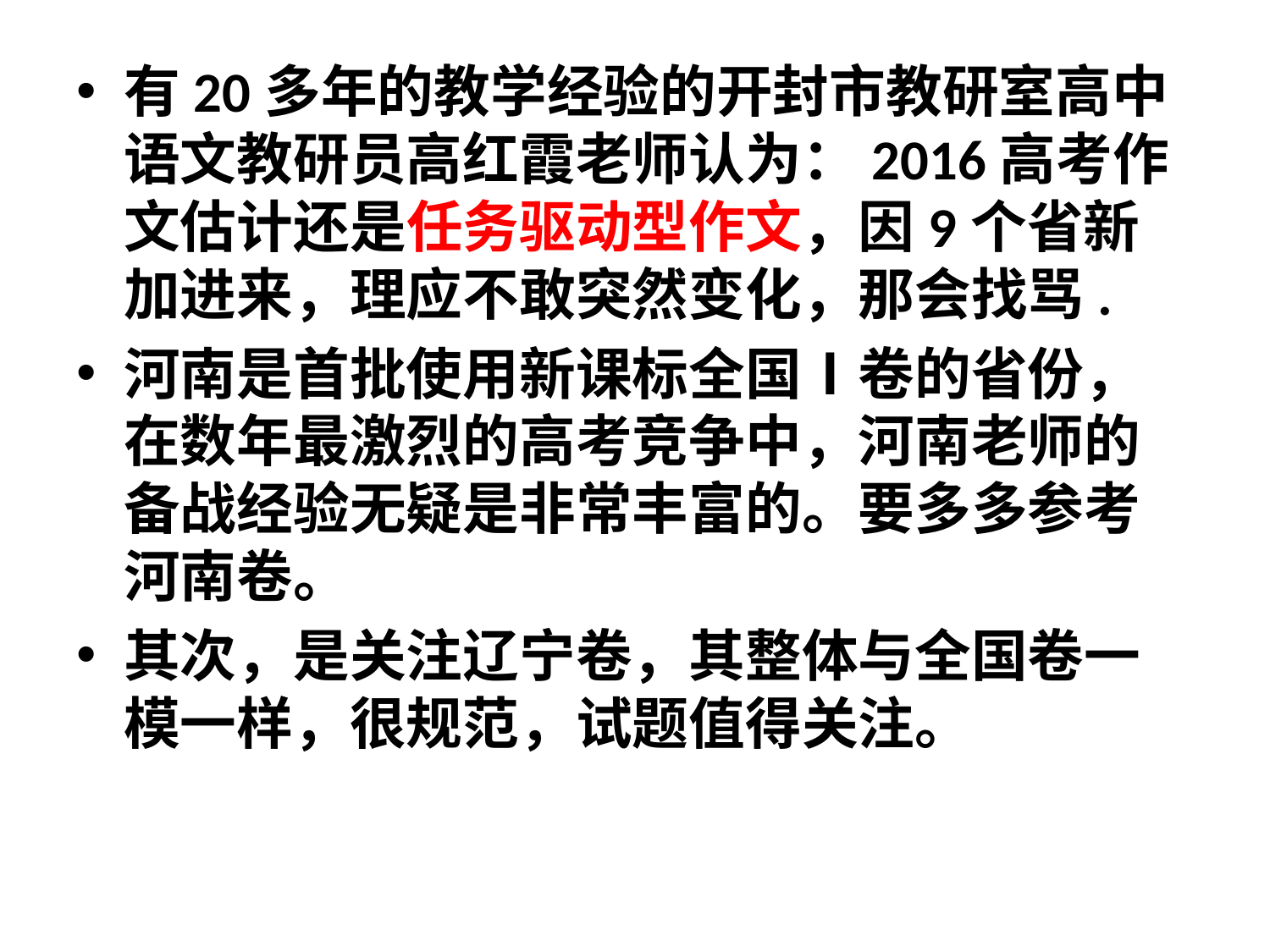

有20多年的教学经验的开封市教研室高中语文教研员高红霞老师认为：2016高考作文估计还是任务驱动型作文，因9个省新加进来，理应不敢突然变化，那会找骂.
河南是首批使用新课标全国Ⅰ卷的省份，在数年最激烈的高考竞争中，河南老师的备战经验无疑是非常丰富的。要多多参考河南卷。
其次，是关注辽宁卷，其整体与全国卷一模一样，很规范，试题值得关注。